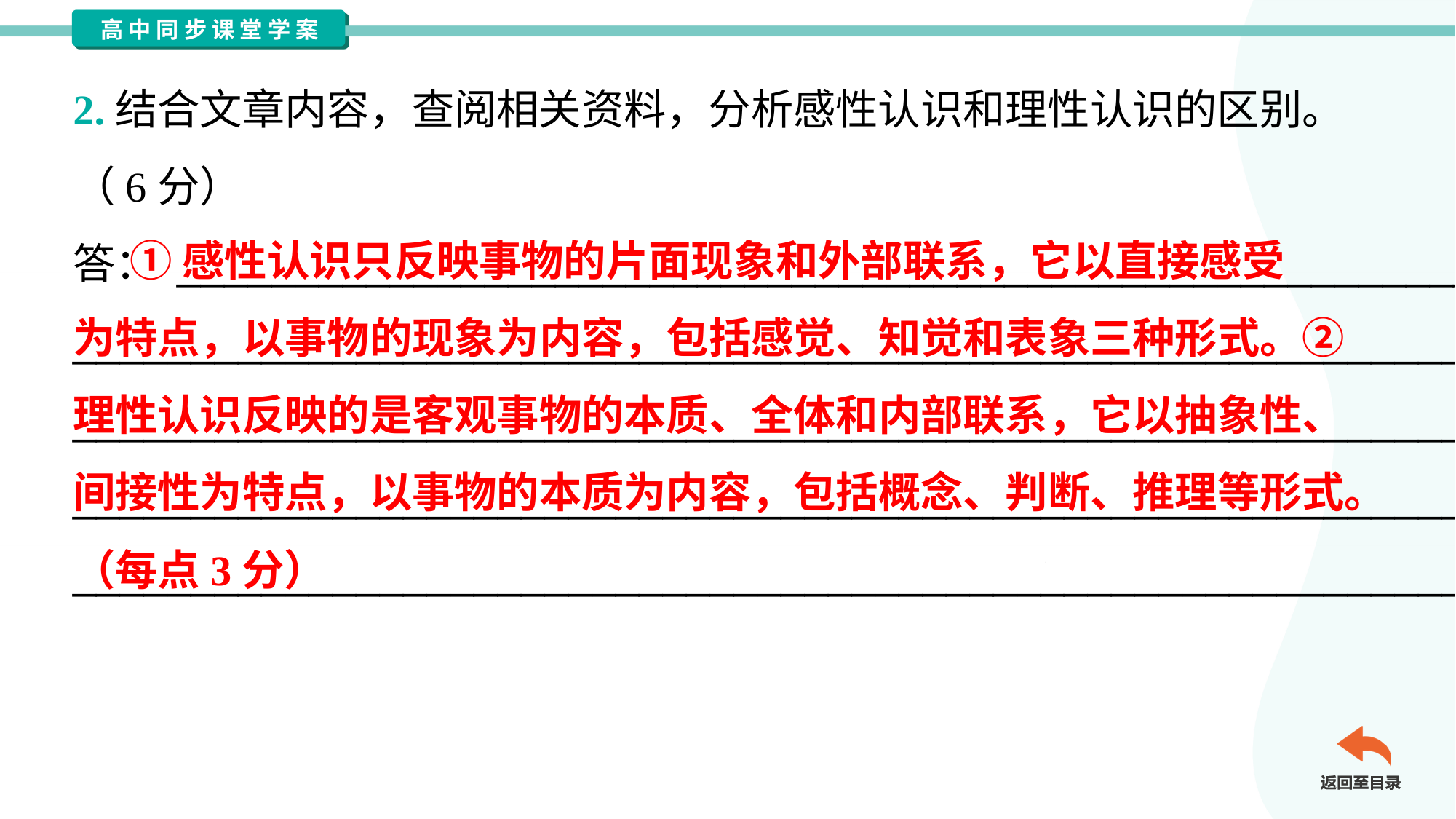

2.结合文章内容，查阅相关资料，分析感性认识和理性认识的区别。
（6分）
答： ________________________________________________________
_____________________________________________________________
_____________________________________________________________
_____________________________________________________________
_____________________________________________________________
      ①感性认识只反映事物的片面现象和外部联系，它以直接感受
为特点，以事物的现象为内容，包括感觉、知觉和表象三种形式。②
理性认识反映的是客观事物的本质、全体和内部联系，它以抽象性、
间接性为特点，以事物的本质为内容，包括概念、判断、推理等形式。
（每点3分）